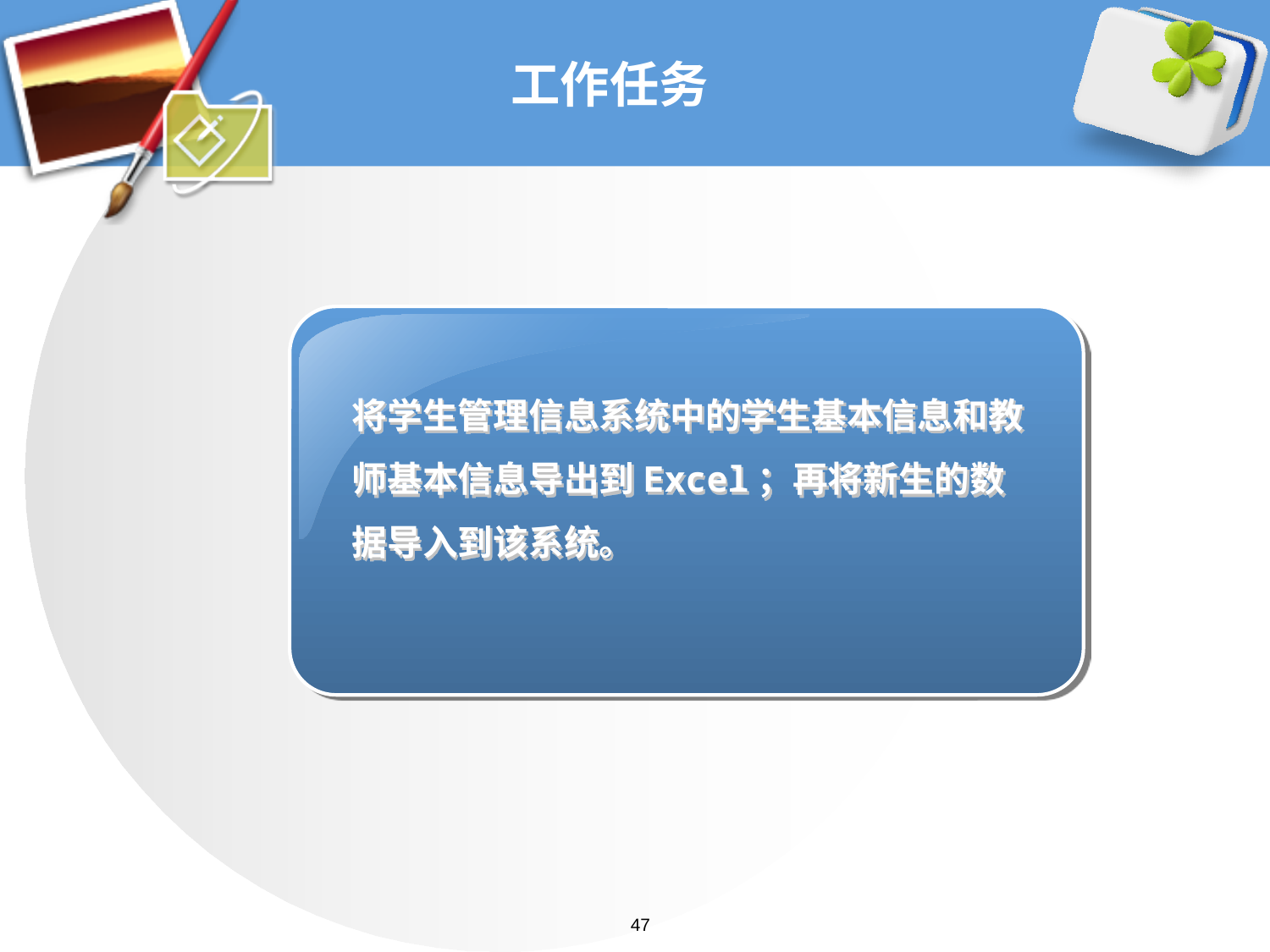

# 工作任务

将学生管理信息系统中的学生基本信息和教师基本信息导出到Excel；再将新生的数据导入到该系统。
47